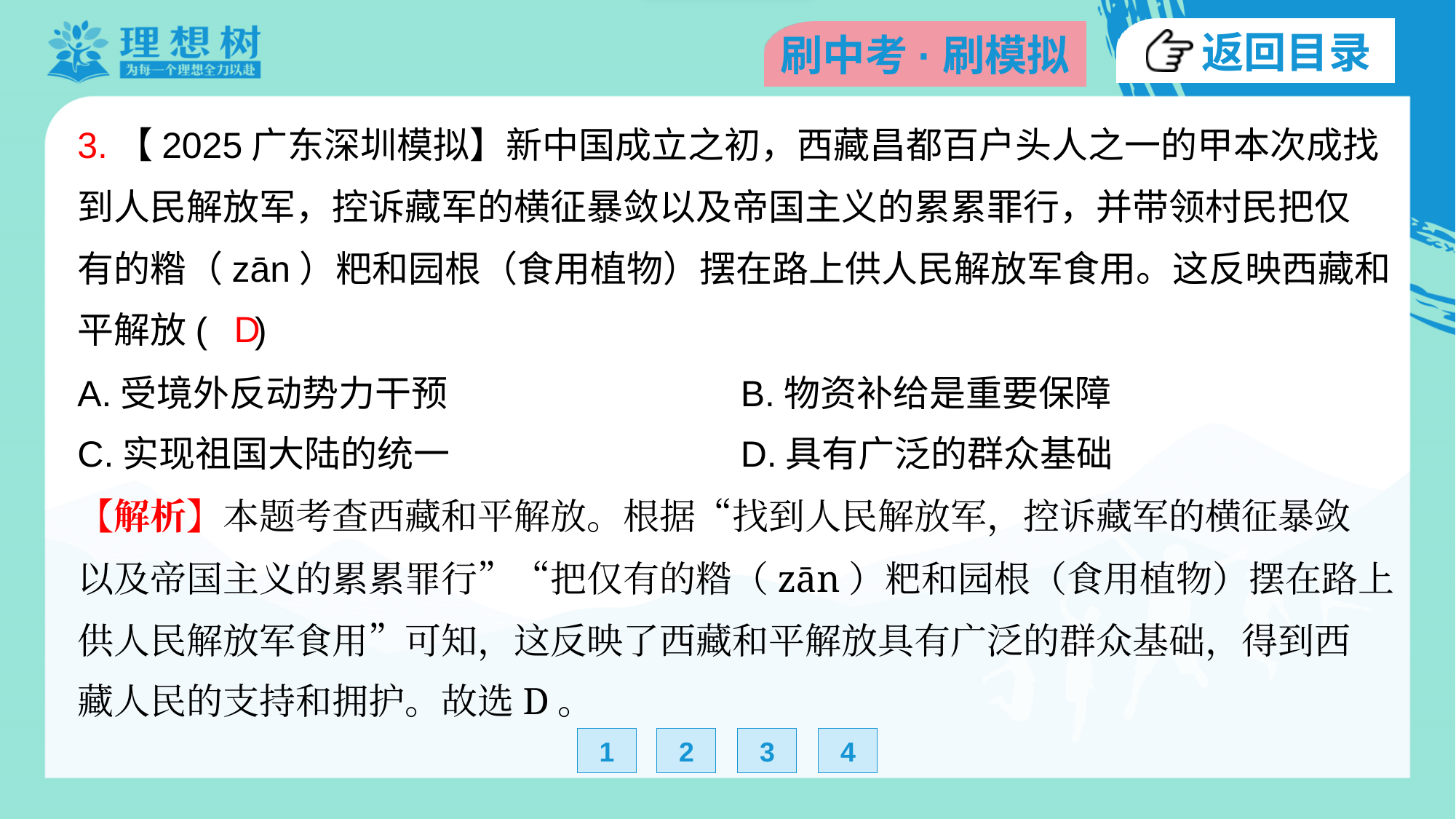

3.【2025广东深圳模拟】新中国成立之初，西藏昌都百户头人之一的甲本次成找
到人民解放军，控诉藏军的横征暴敛以及帝国主义的累累罪行，并带领村民把仅
有的糌（zān）粑和园根（食用植物）摆在路上供人民解放军食用。这反映西藏和
平解放(     )
D
A.受境外反动势力干预	B.物资补给是重要保障
C.实现祖国大陆的统一	D.具有广泛的群众基础
【解析】本题考查西藏和平解放。根据“找到人民解放军，控诉藏军的横征暴敛
以及帝国主义的累累罪行”“把仅有的糌（zān）粑和园根（食用植物）摆在路上
供人民解放军食用”可知，这反映了西藏和平解放具有广泛的群众基础，得到西
藏人民的支持和拥护。故选D。